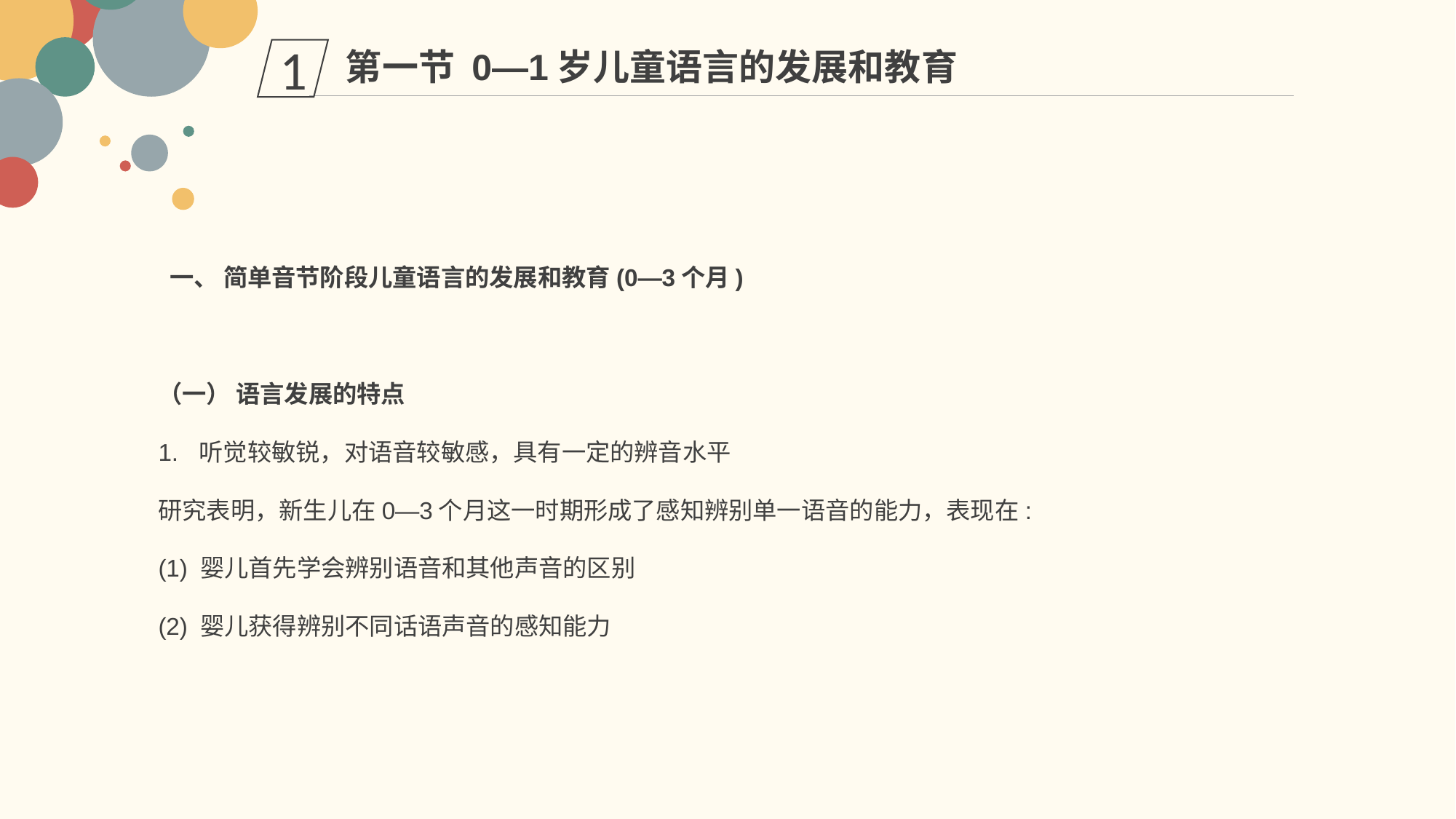

第一节 0—1岁儿童语言的发展和教育
1
 一、 简单音节阶段儿童语言的发展和教育(0—3个月)

（一） 语言发展的特点
听觉较敏锐，对语音较敏感，具有一定的辨音水平
研究表明，新生儿在0—3个月这一时期形成了感知辨别单一语音的能力，表现在:
(1) 婴儿首先学会辨别语音和其他声音的区别
(2) 婴儿获得辨别不同话语声音的感知能力